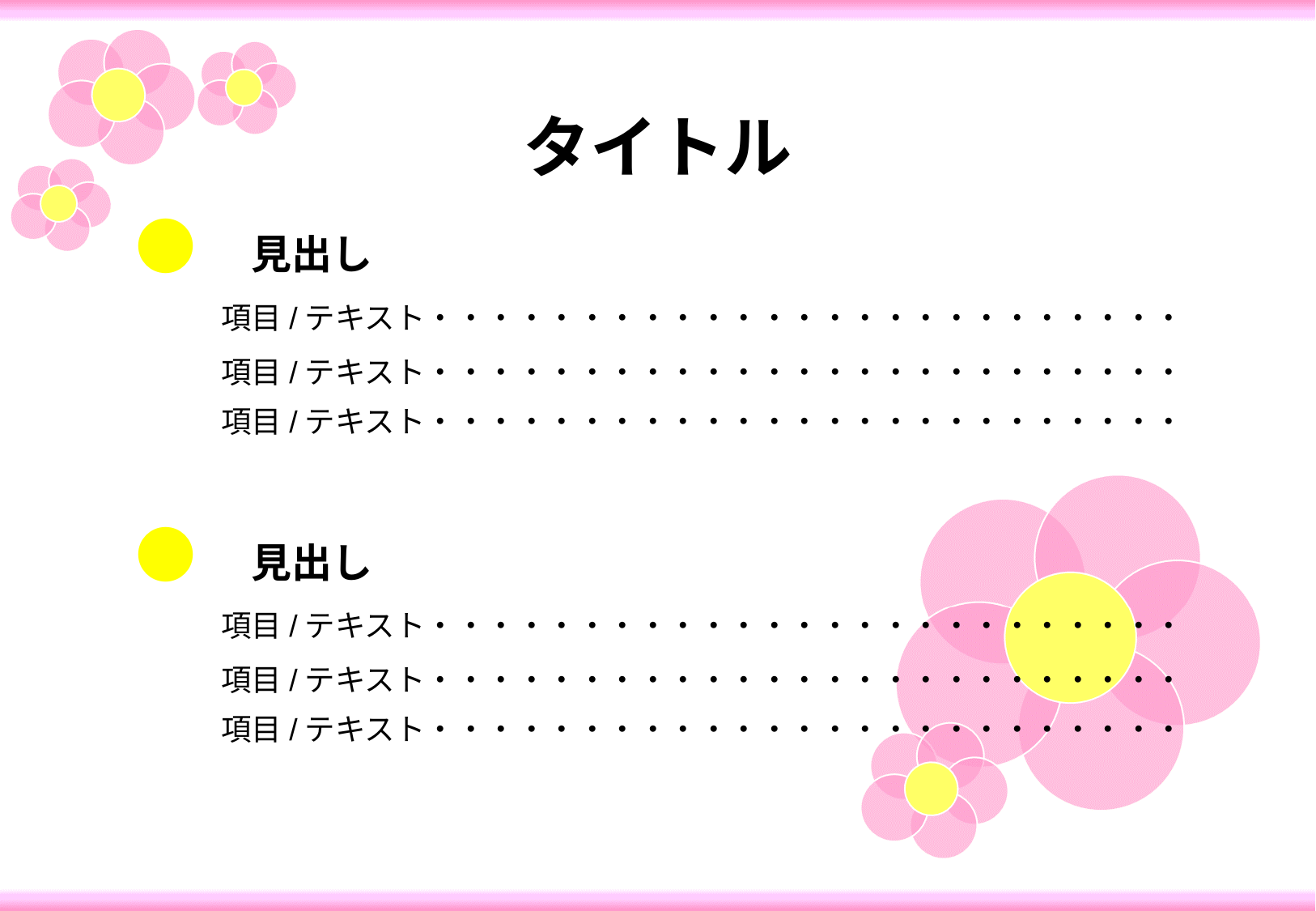

タイトル
●　見出し
項目/テキスト・・・・・・・・・・・・・・・・・・・・・・・・・
項目/テキスト・・・・・・・・・・・・・・・・・・・・・・・・・
項目/テキスト・・・・・・・・・・・・・・・・・・・・・・・・・
●　見出し
項目/テキスト・・・・・・・・・・・・・・・・・・・・・・・・・
項目/テキスト・・・・・・・・・・・・・・・・・・・・・・・・・
項目/テキスト・・・・・・・・・・・・・・・・・・・・・・・・・